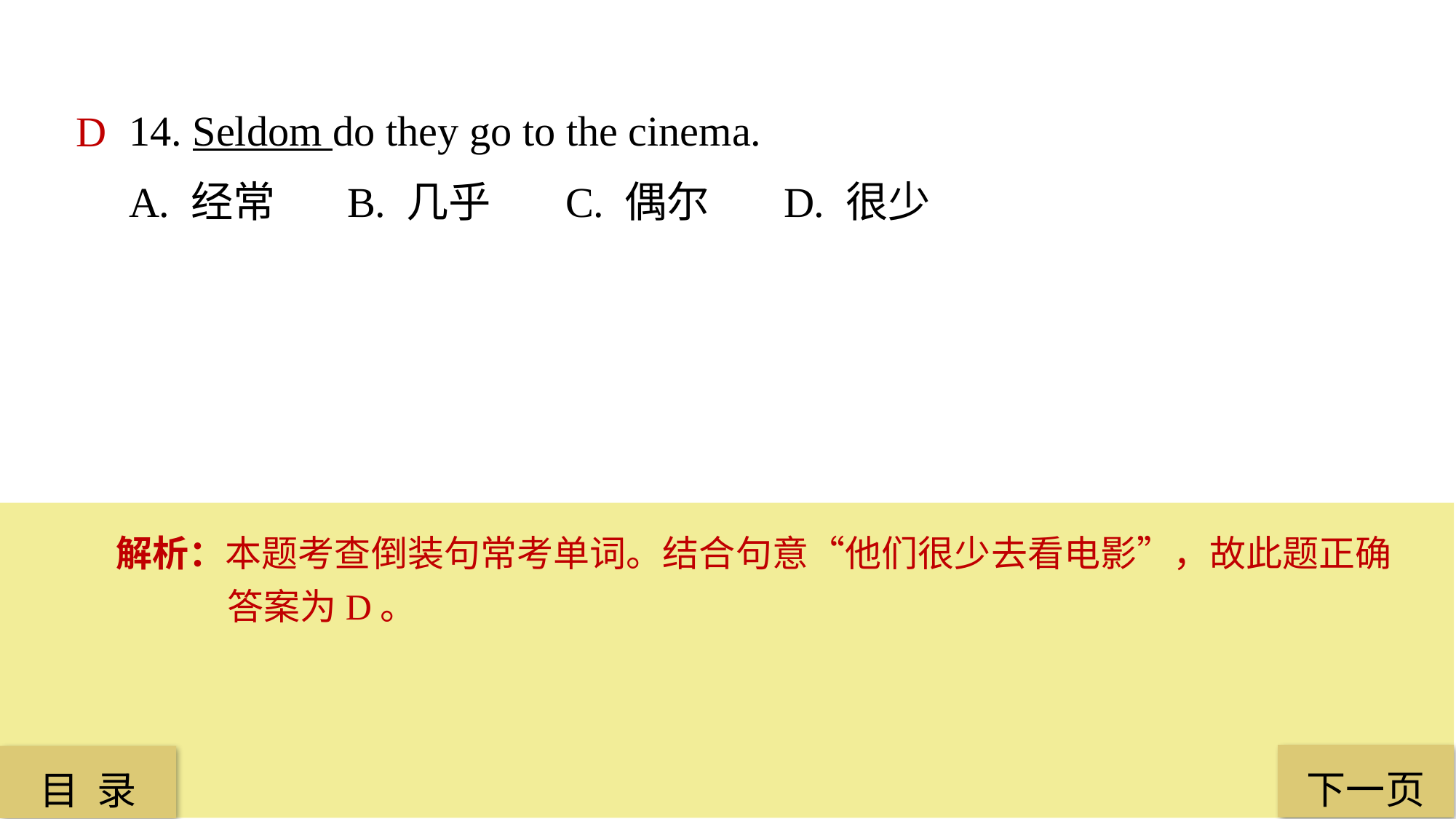

14. Seldom do they go to the cinema.
A. 经常 	B. 几乎	C. 偶尔 	D. 很少
D
解析：本题考查倒装句常考单词。结合句意“他们很少去看电影”，故此题正确答案为D。